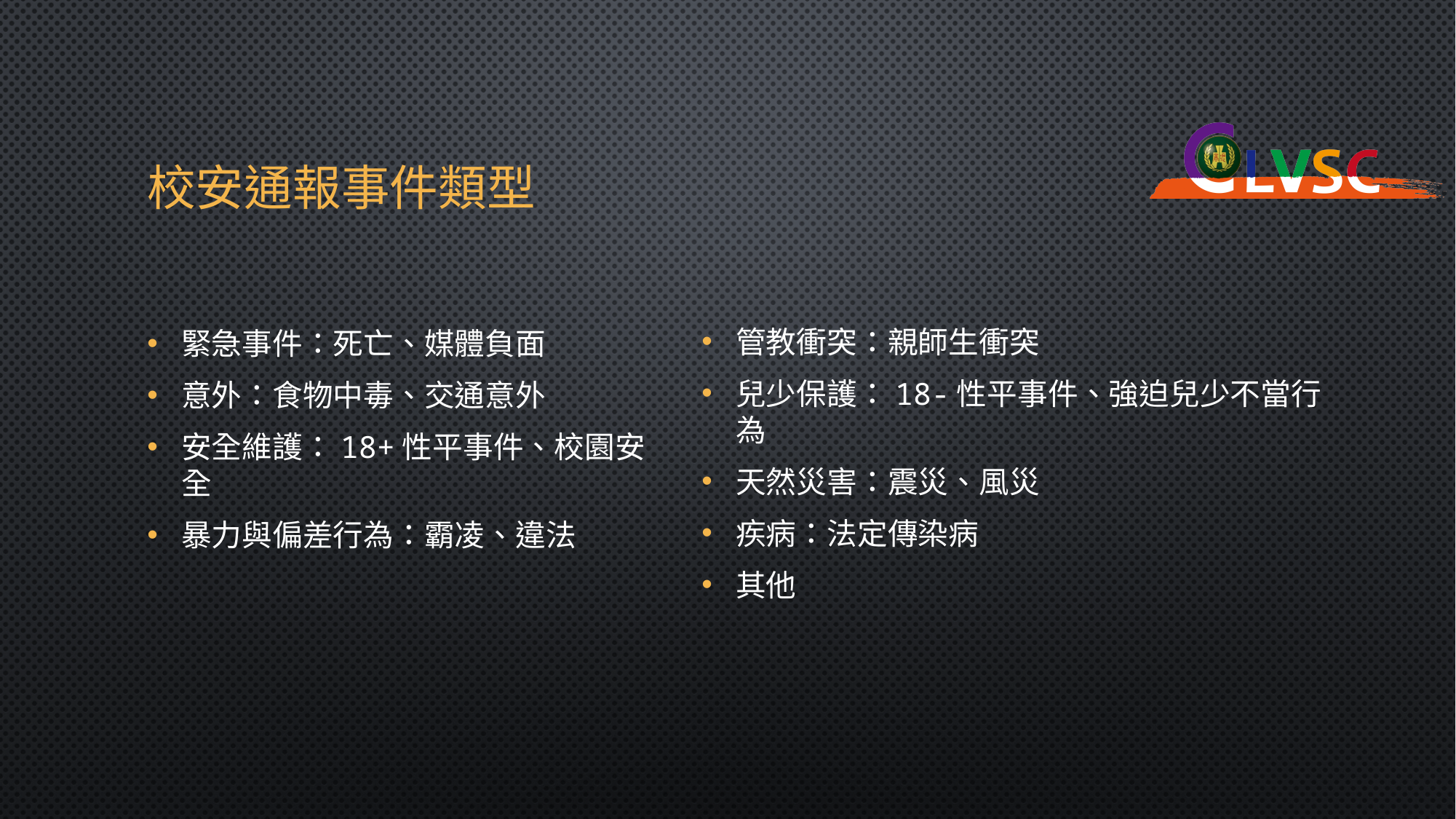

# 校安通報事件類型
緊急事件：死亡、媒體負面
意外：食物中毒、交通意外
安全維護：18+性平事件、校園安全
暴力與偏差行為：霸凌、違法
管教衝突：親師生衝突
兒少保護：18-性平事件、強迫兒少不當行為
天然災害：震災、風災
疾病：法定傳染病
其他